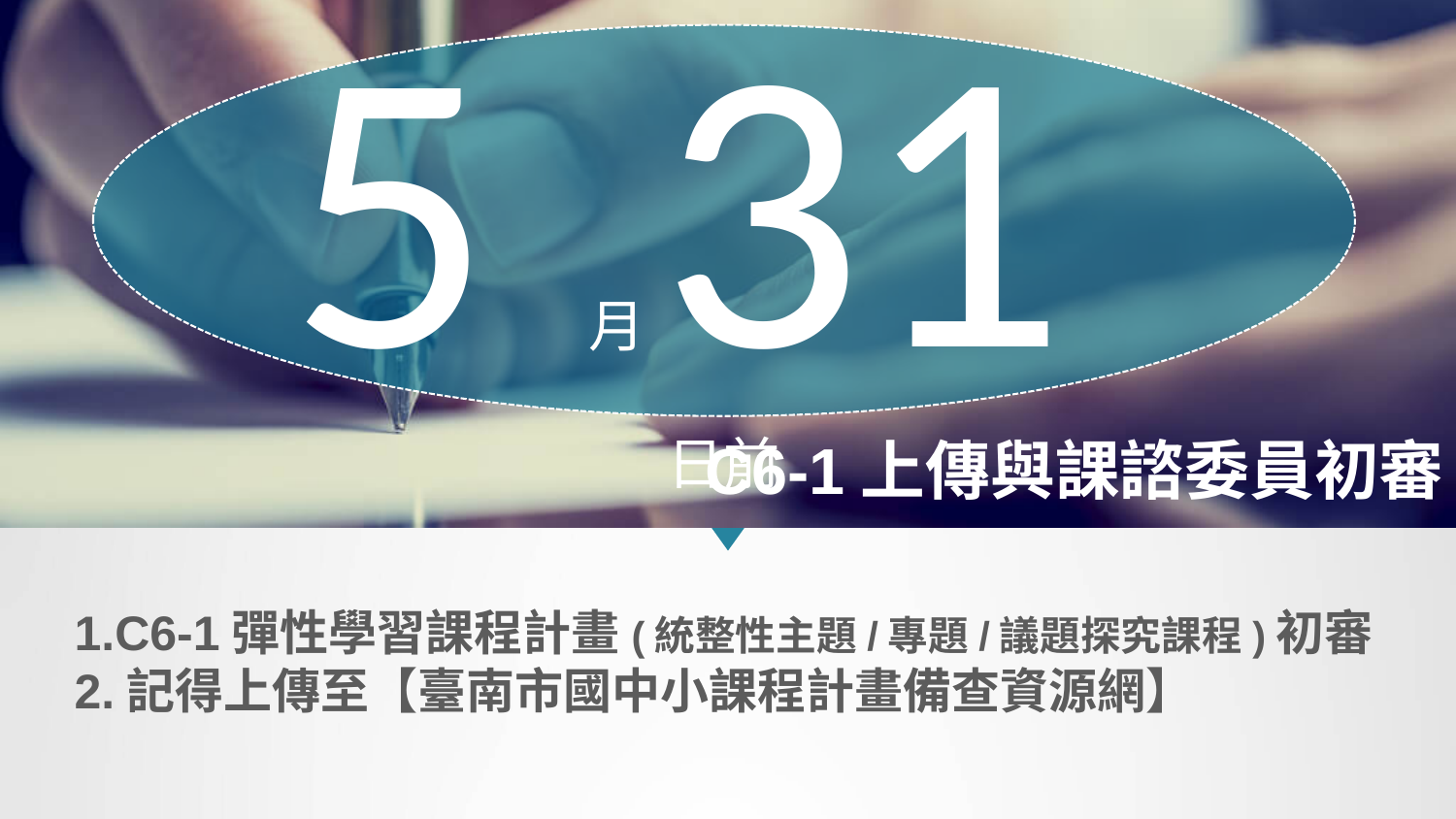

5月31日前
C6-1上傳與課諮委員初審

1.C6-1彈性學習課程計畫(統整性主題/專題/議題探究課程)初審
2.記得上傳至【臺南市國中小課程計畫備查資源網】